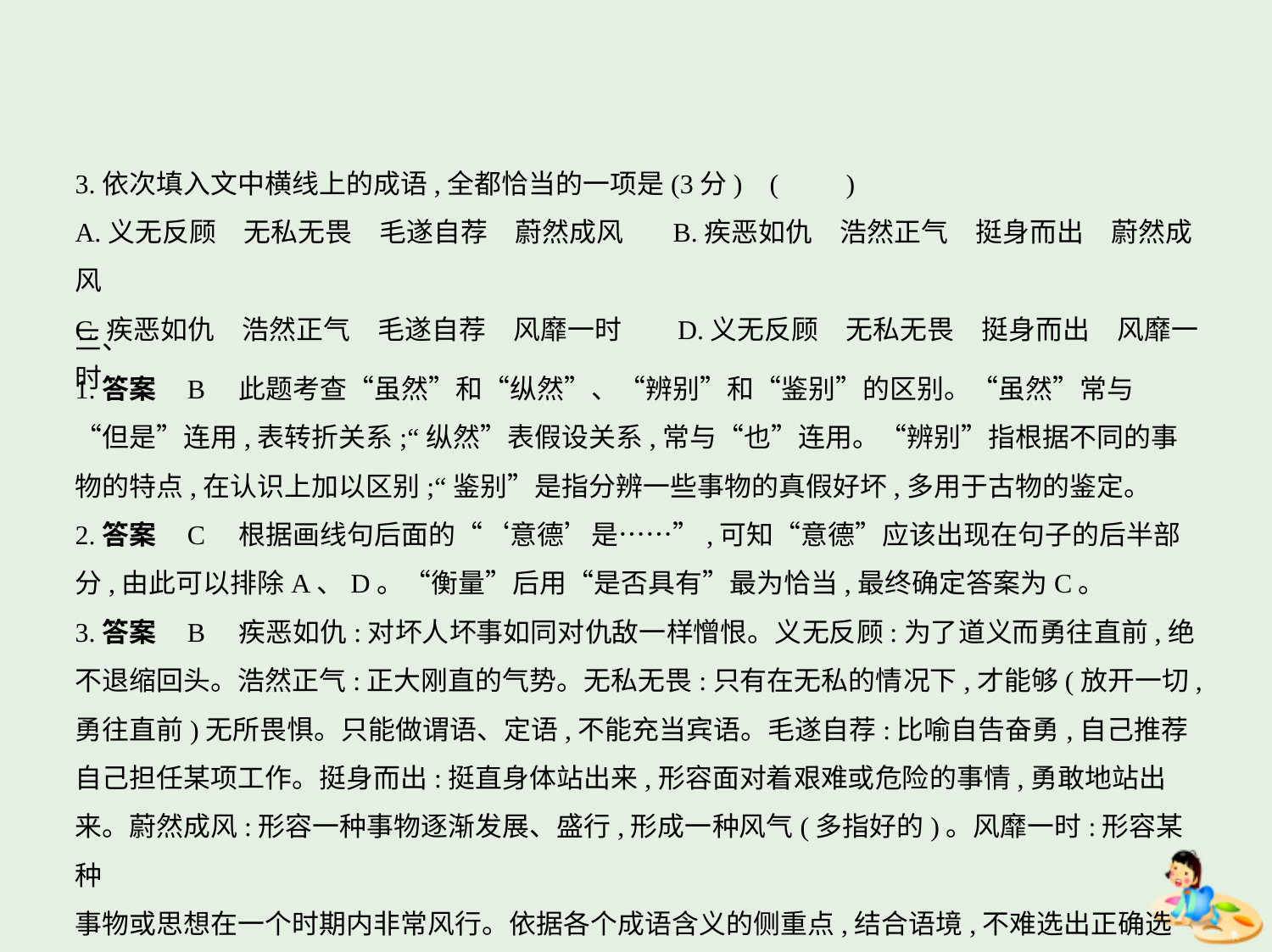

3.依次填入文中横线上的成语,全都恰当的一项是(3分) (　　)
A.义无反顾　无私无畏　毛遂自荐　蔚然成风       B.疾恶如仇　浩然正气　挺身而出　蔚然成风
C.疾恶如仇　浩然正气　毛遂自荐　风靡一时        D.义无反顾　无私无畏　挺身而出　风靡一时
三、
1.答案    B　此题考查“虽然”和“纵然”、“辨别”和“鉴别”的区别。“虽然”常与
“但是”连用,表转折关系;“纵然”表假设关系,常与“也”连用。“辨别”指根据不同的事
物的特点,在认识上加以区别;“鉴别”是指分辨一些事物的真假好坏,多用于古物的鉴定。
2.答案    C　根据画线句后面的“‘意德’是……”,可知“意德”应该出现在句子的后半部
分,由此可以排除A、D。“衡量”后用“是否具有”最为恰当,最终确定答案为C。
3.答案    B　疾恶如仇:对坏人坏事如同对仇敌一样憎恨。义无反顾:为了道义而勇往直前,绝
不退缩回头。浩然正气:正大刚直的气势。无私无畏:只有在无私的情况下,才能够(放开一切,
勇往直前)无所畏惧。只能做谓语、定语,不能充当宾语。毛遂自荐:比喻自告奋勇,自己推荐
自己担任某项工作。挺身而出:挺直身体站出来,形容面对着艰难或危险的事情,勇敢地站出
来。蔚然成风:形容一种事物逐渐发展、盛行,形成一种风气(多指好的)。风靡一时:形容某种
事物或思想在一个时期内非常风行。依据各个成语含义的侧重点,结合语境,不难选出正确选项。